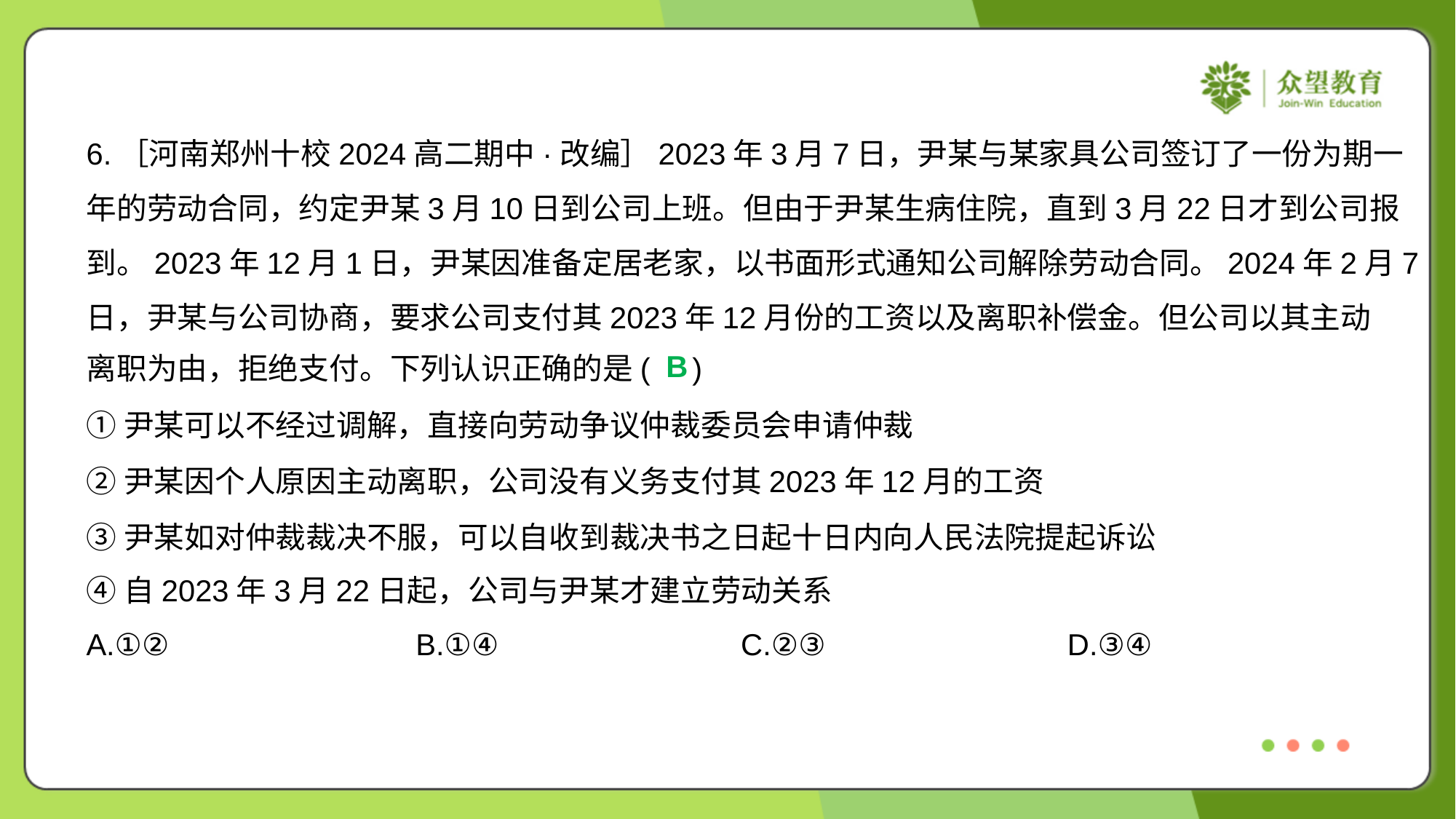

6.［河南郑州十校2024高二期中·改编］2023年3月7日，尹某与某家具公司签订了一份为期一
年的劳动合同，约定尹某3月10日到公司上班。但由于尹某生病住院，直到3月22日才到公司报
到。2023年12月1日，尹某因准备定居老家，以书面形式通知公司解除劳动合同。2024年2月7
日，尹某与公司协商，要求公司支付其2023年12月份的工资以及离职补偿金。但公司以其主动
离职为由，拒绝支付。下列认识正确的是(     )
B
①尹某可以不经过调解，直接向劳动争议仲裁委员会申请仲裁
②尹某因个人原因主动离职，公司没有义务支付其2023年12月的工资
③尹某如对仲裁裁决不服，可以自收到裁决书之日起十日内向人民法院提起诉讼
④自2023年3月22日起，公司与尹某才建立劳动关系
A.①②	B.①④	C.②③	D.③④